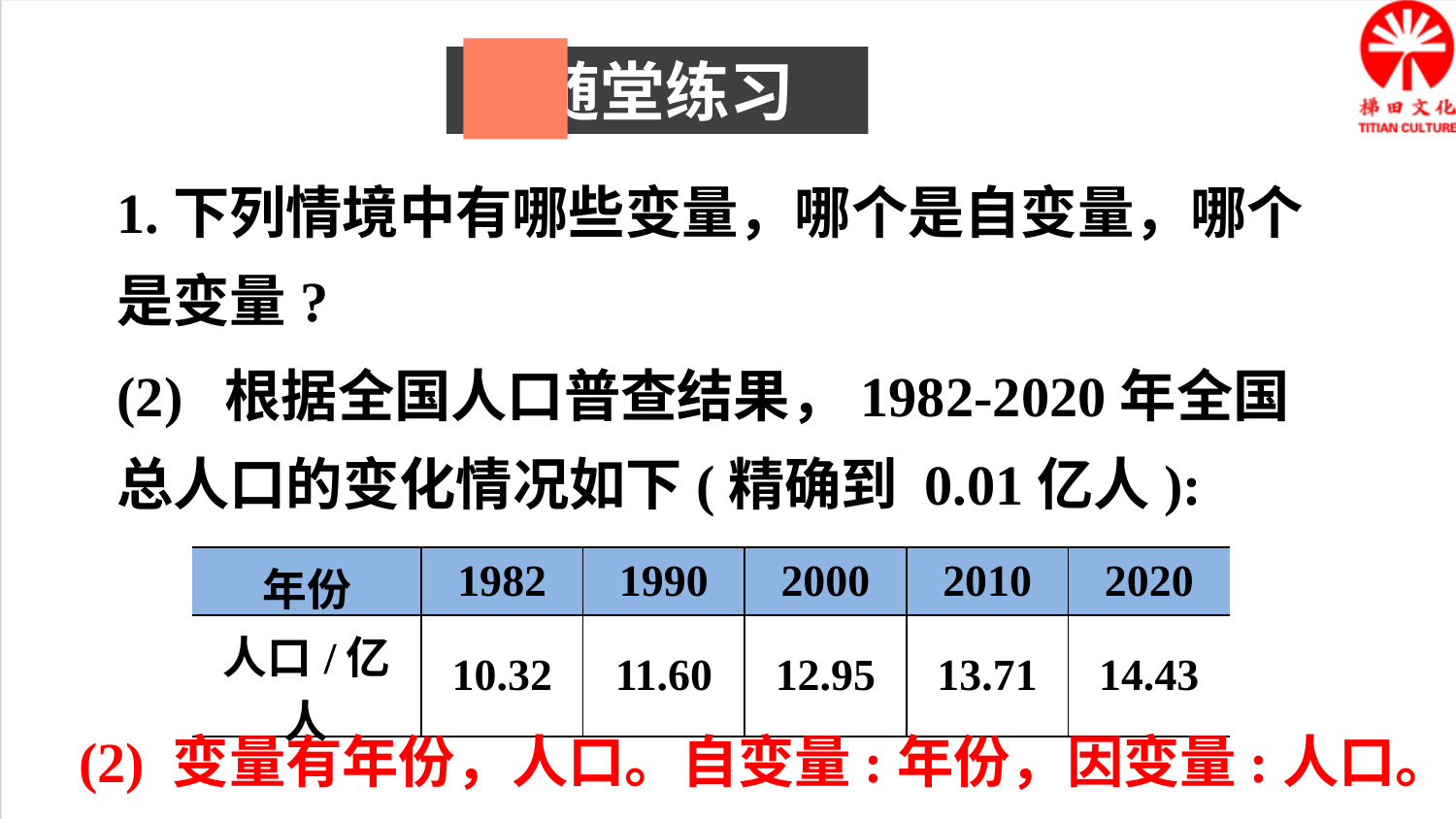

随堂练习
1.下列情境中有哪些变量，哪个是自变量，哪个是变量?
(2)  根据全国人口普查结果，1982-2020年全国总人口的变化情况如下(精确到 0.01亿人):
| 年份 | 1982 | 1990 | 2000 | 2010 | 2020 |
| --- | --- | --- | --- | --- | --- |
| 人口/亿人 | 10.32 | 11.60 | 12.95 | 13.71 | 14.43 |
(2) 变量有年份，人口。自变量:年份，因变量:人口。